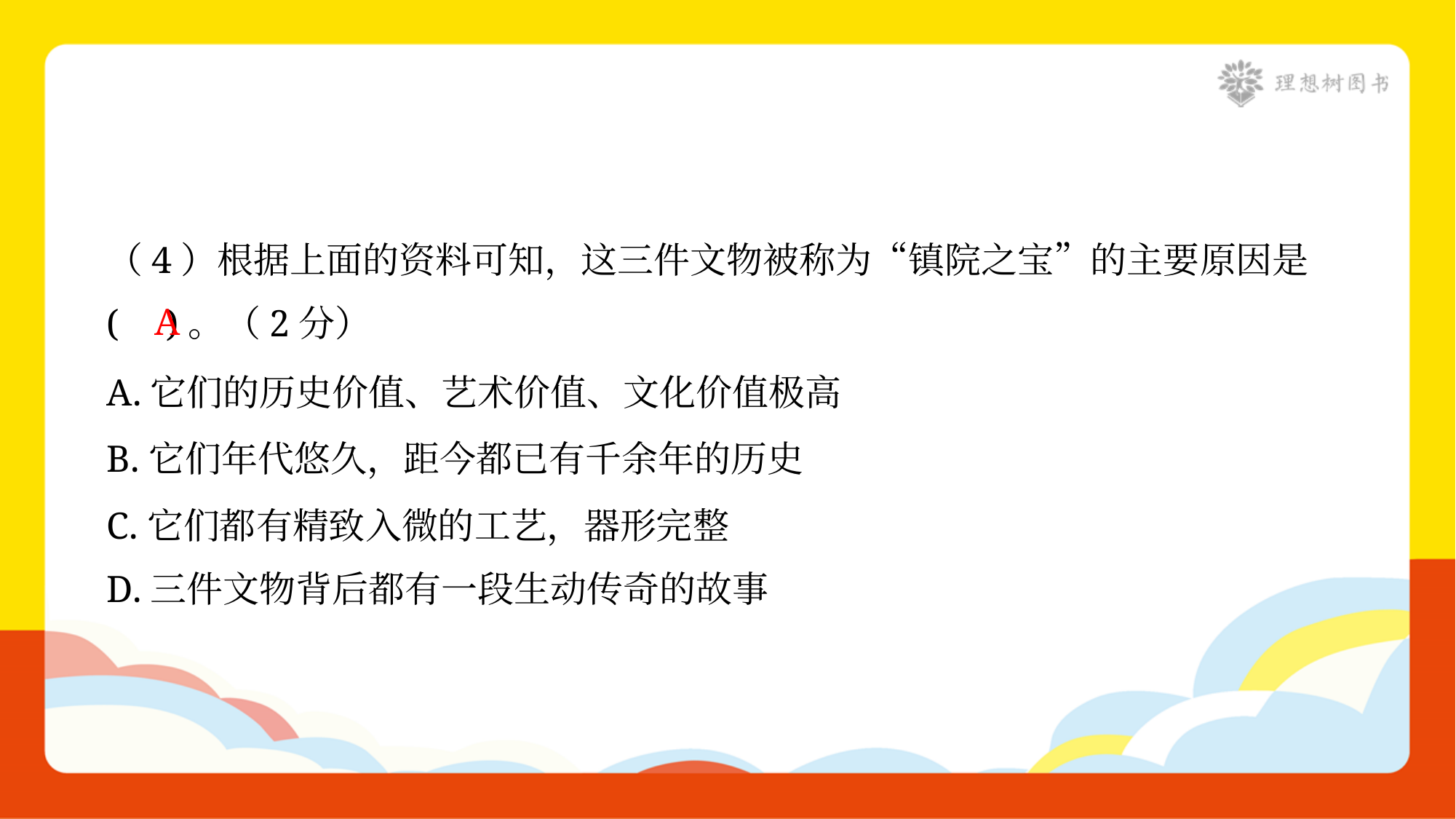

（4）根据上面的资料可知，这三件文物被称为“镇院之宝”的主要原因是
(     )。（2分）
A
A.它们的历史价值、艺术价值、文化价值极高
B.它们年代悠久，距今都已有千余年的历史
C.它们都有精致入微的工艺，器形完整
D.三件文物背后都有一段生动传奇的故事